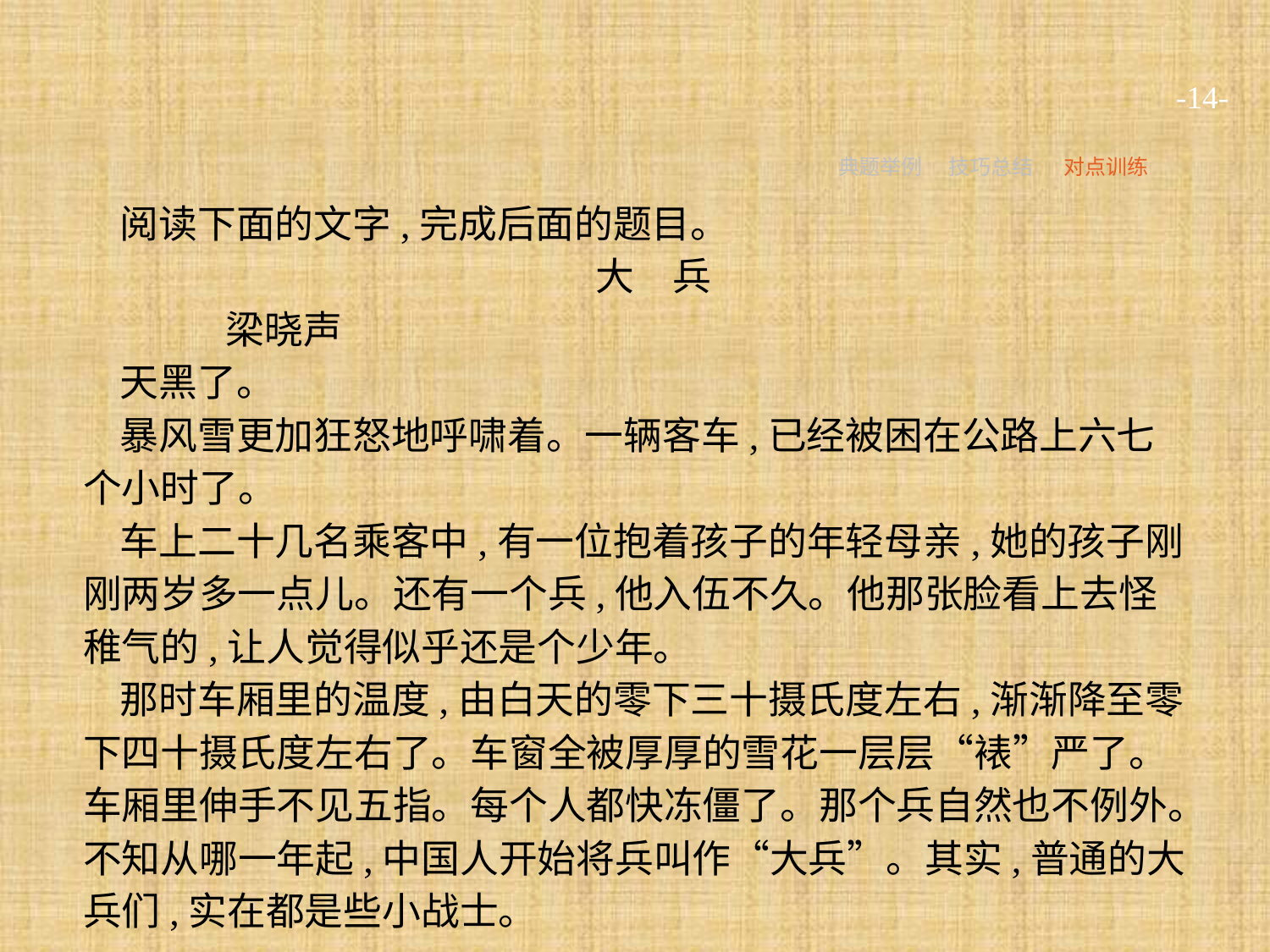

-14-
典题举例
技巧总结
对点训练
阅读下面的文字,完成后面的题目。
大　兵
	梁晓声
天黑了。
暴风雪更加狂怒地呼啸着。一辆客车,已经被困在公路上六七个小时了。
车上二十几名乘客中,有一位抱着孩子的年轻母亲,她的孩子刚刚两岁多一点儿。还有一个兵,他入伍不久。他那张脸看上去怪稚气的,让人觉得似乎还是个少年。
那时车厢里的温度,由白天的零下三十摄氏度左右,渐渐降至零下四十摄氏度左右了。车窗全被厚厚的雪花一层层“裱”严了。车厢里伸手不见五指。每个人都快冻僵了。那个兵自然也不例外。不知从哪一年起,中国人开始将兵叫作“大兵”。其实,普通的大兵们,实在都是些小战士。